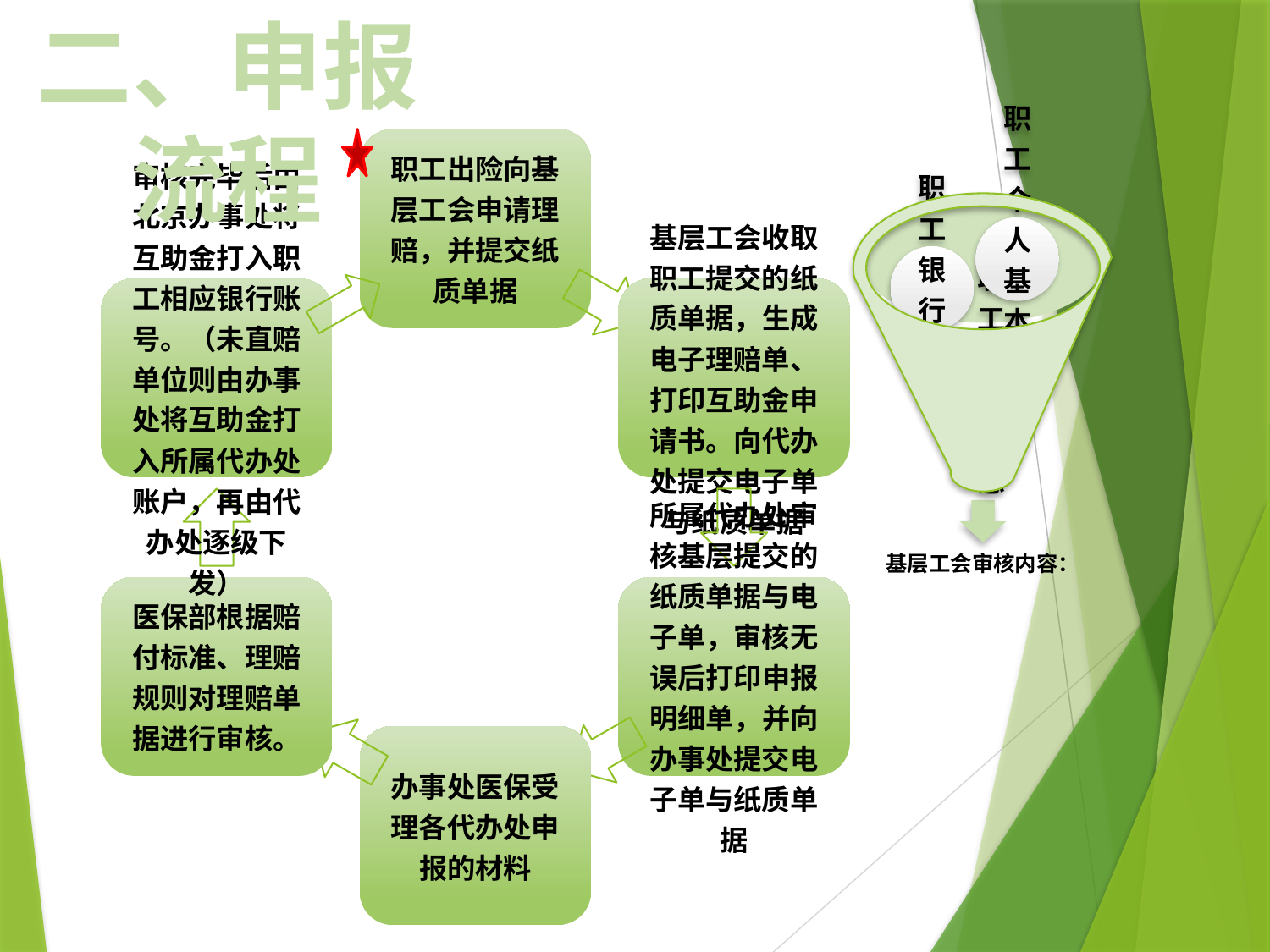

二、申报流程
职工出险向基层工会申请理赔，并提交纸质单据
医保部根据赔付标准、理赔规则对理赔单据进行审核。
审核完毕后由北京办事处将互助金打入职工相应银行账号。（未直赔单位则由办事处将互助金打入所属代办处账户，再由代办处逐级下发）
办事处医保受理各代办处申报的材料

职工银行信息
基层工会审核内容：